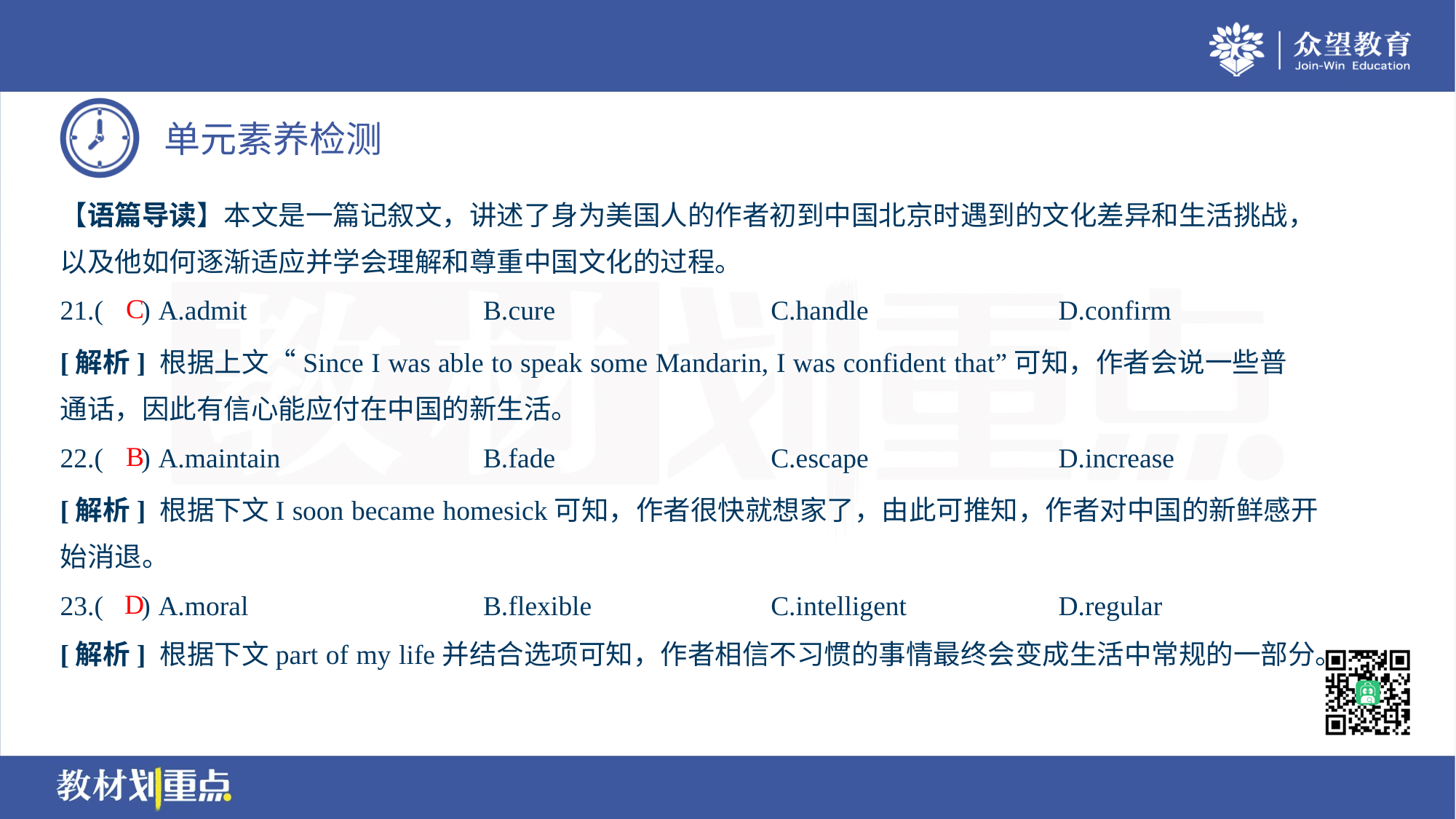

【语篇导读】本文是一篇记叙文，讲述了身为美国人的作者初到中国北京时遇到的文化差异和生活挑战，
以及他如何逐渐适应并学会理解和尊重中国文化的过程。
C
21.(     ) A.admit	B.cure	C.handle	D.confirm
[解析] 根据上文“Since I was able to speak some Mandarin, I was confident that”可知，作者会说一些普
通话，因此有信心能应付在中国的新生活。
B
22.(     ) A.maintain	B.fade	C.escape	D.increase
[解析] 根据下文I soon became homesick可知，作者很快就想家了，由此可推知，作者对中国的新鲜感开
始消退。
D
23.(     ) A.moral	B.flexible	C.intelligent	D.regular
[解析] 根据下文part of my life并结合选项可知，作者相信不习惯的事情最终会变成生活中常规的一部分。